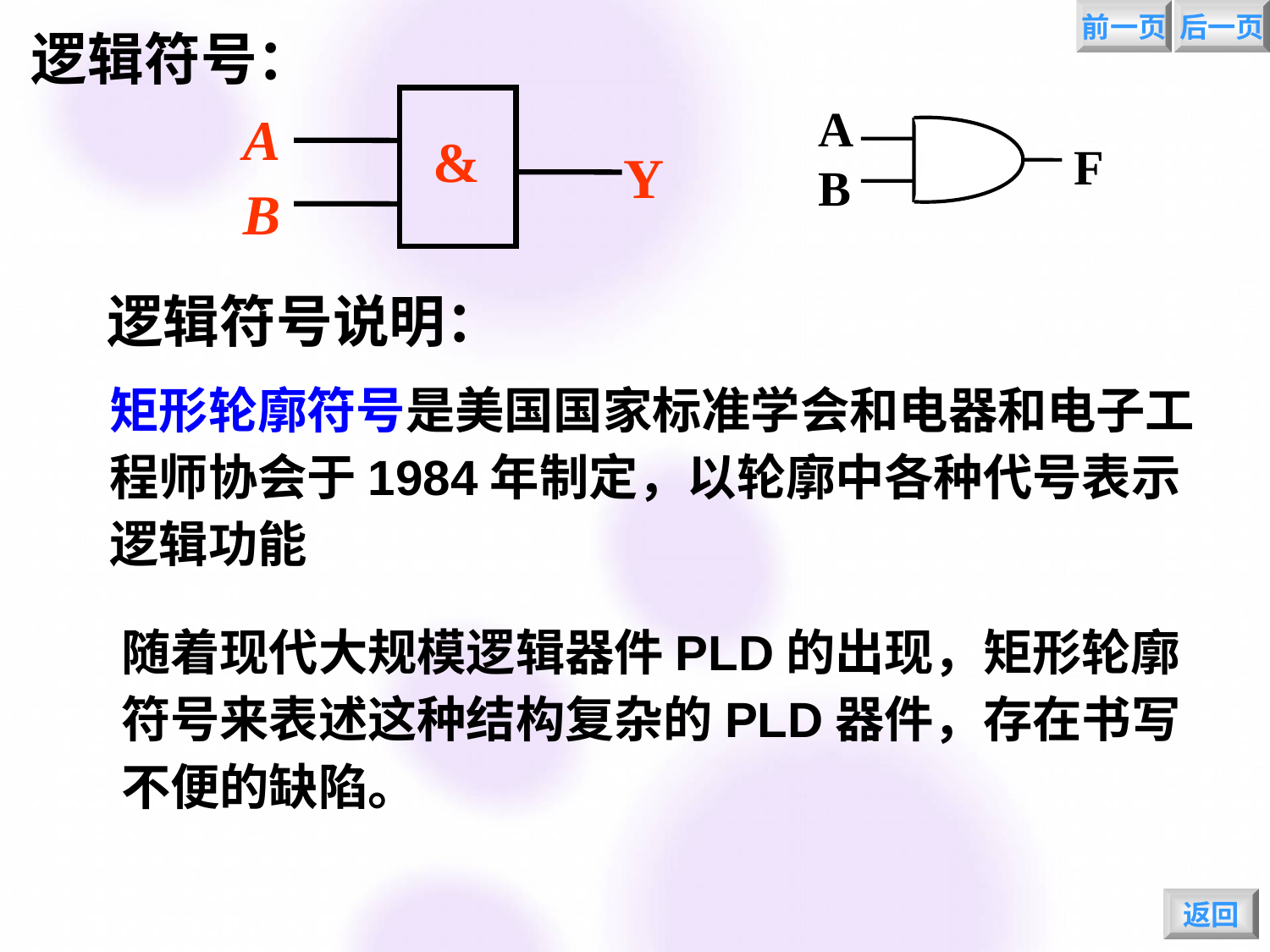

前一页
后一页
逻辑符号：

A
&
Y

B

AB

F
逻辑符号说明：
矩形轮廓符号是美国国家标准学会和电器和电子工程师协会于1984年制定，以轮廓中各种代号表示逻辑功能
随着现代大规模逻辑器件PLD的出现，矩形轮廓符号来表述这种结构复杂的PLD器件，存在书写不便的缺陷。
返回